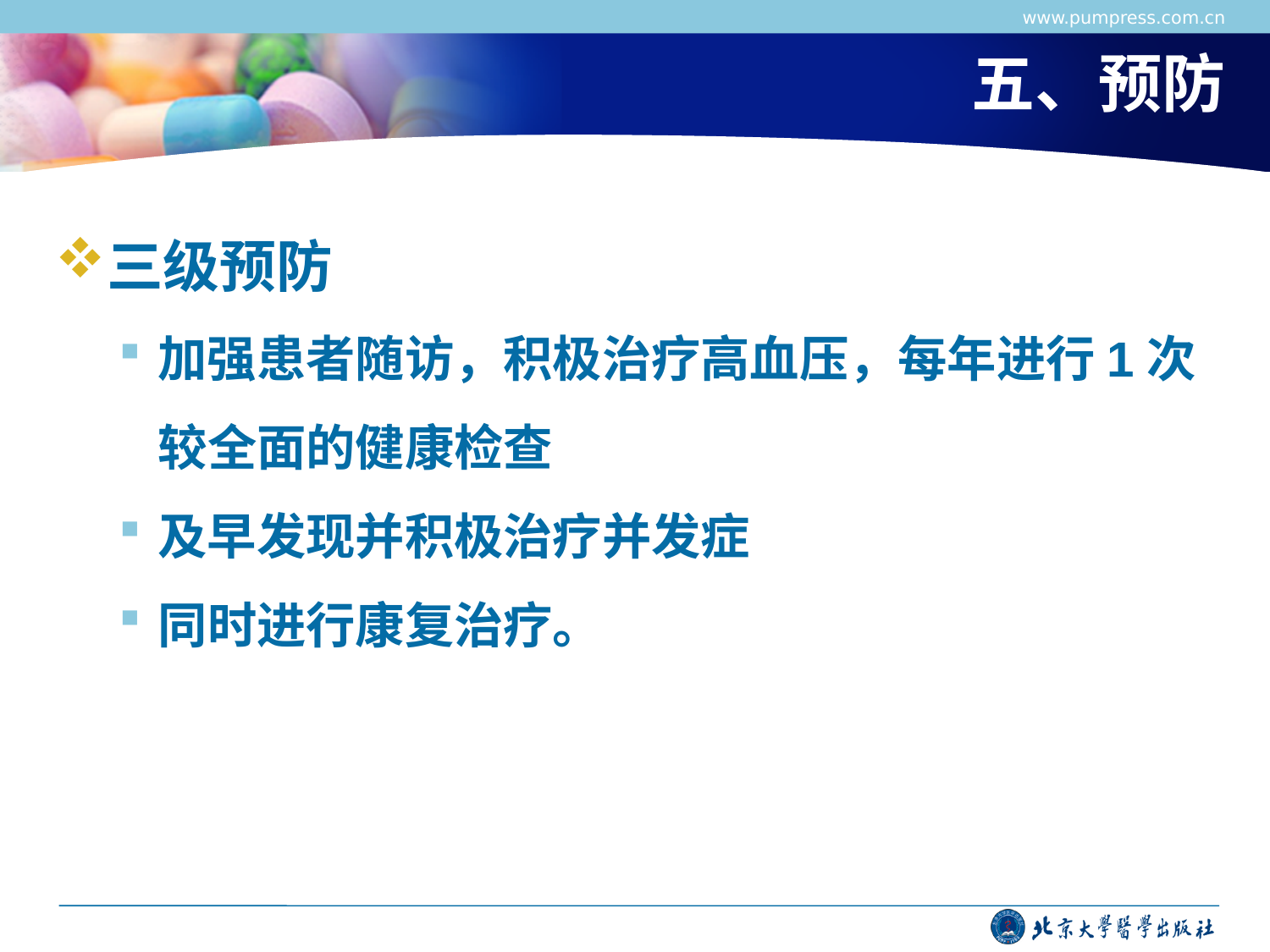

www.pumpress.com.cn
# 五、预防
三级预防
加强患者随访，积极治疗高血压，每年进行1次较全面的健康检查
及早发现并积极治疗并发症
同时进行康复治疗。